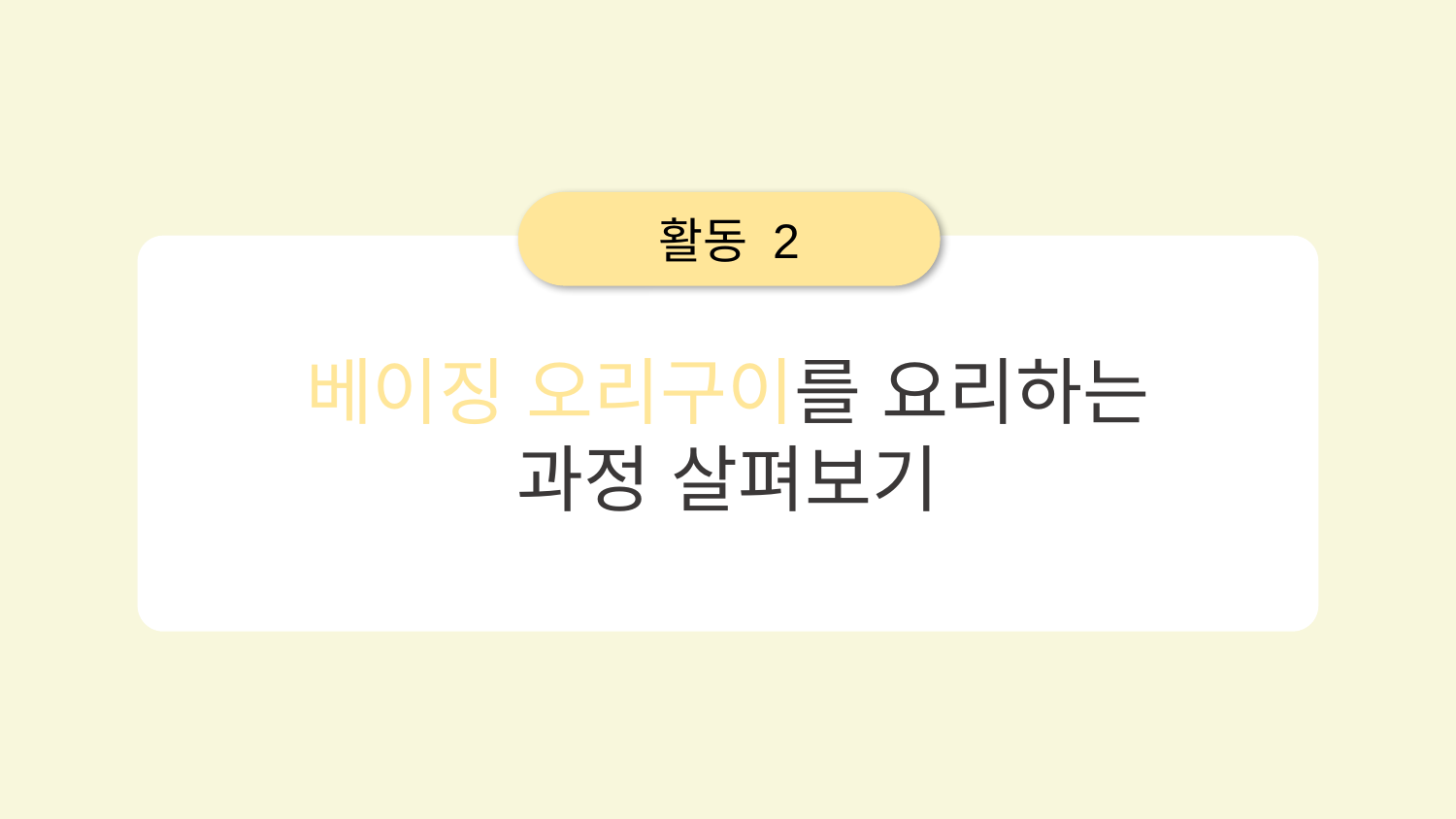

활동 2
베이징 오리구이를 요리하는
과정 살펴보기